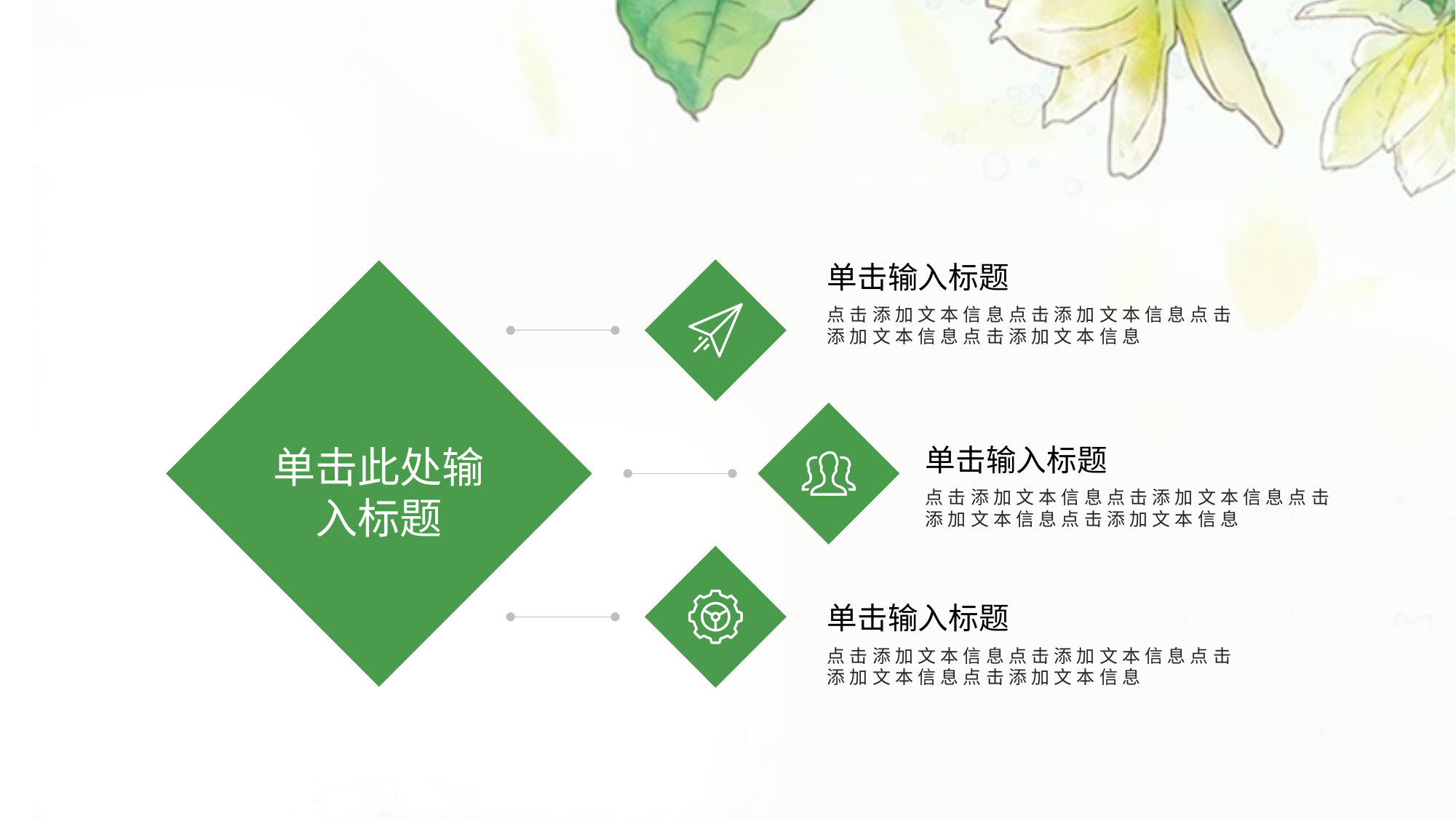

e7d195523061f1c0cef09ac28eaae964ec9988a5cce77c8b8C1E4685C6E6B40CD7615480512384A61EE159C6FE0045D14B61E85D0A95589D558B81FFC809322ACC20DC2254D928200A3EA0841B8B1814961BE795024DFDEF45878460D5EEC04B3DB4C246007153409DEDE37CA726A66AF19B77CE744E11CADCFB09B3408DEC1F688348922E38CCEE
单击输入标题
点击添加文本信息点击添加文本信息点击添加文本信息点击添加文本信息

单击此处输入标题

单击输入标题
点击添加文本信息点击添加文本信息点击添加文本信息点击添加文本信息

单击输入标题
点击添加文本信息点击添加文本信息点击添加文本信息点击添加文本信息